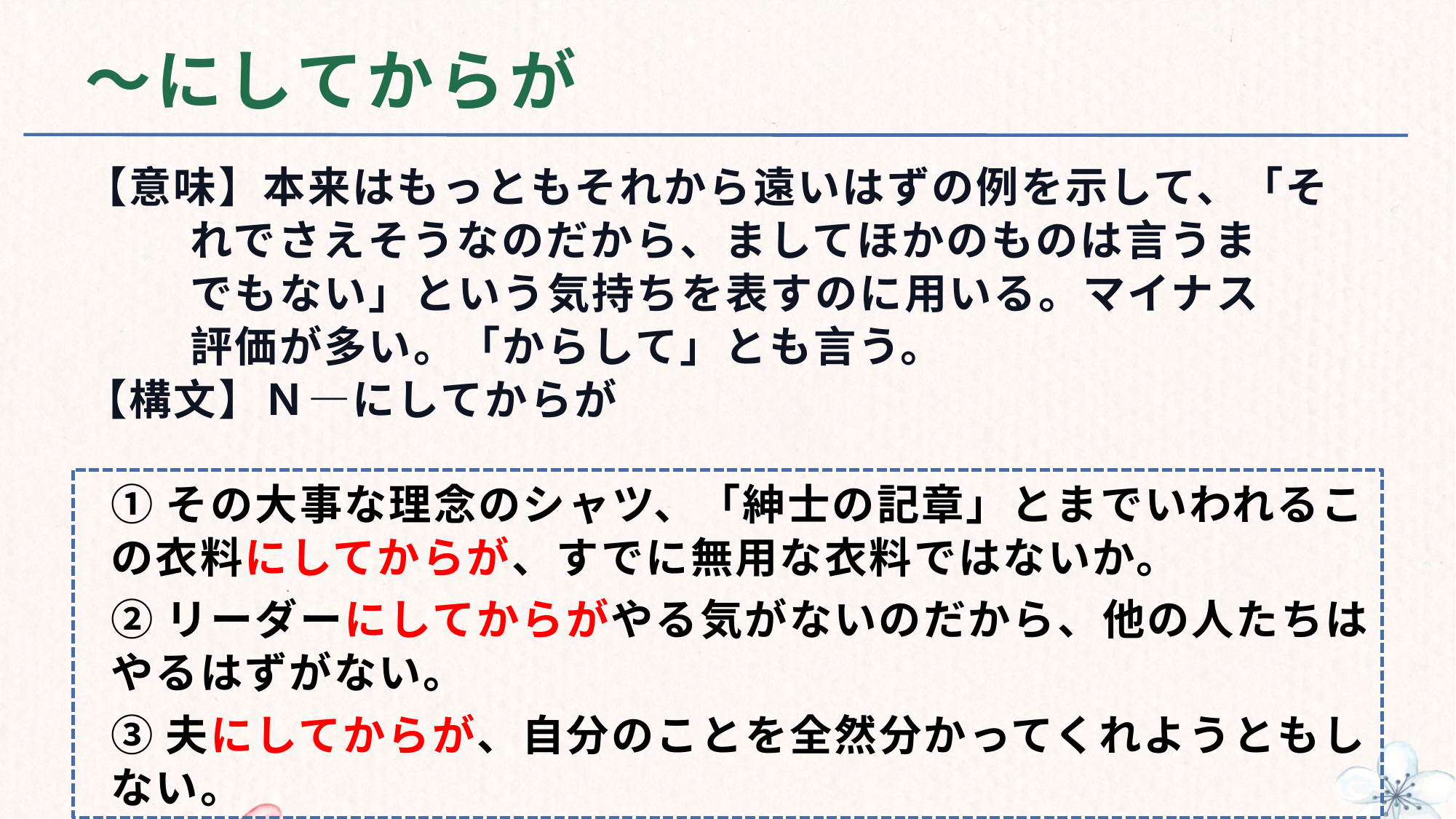

# ～にしてからが
【意味】本来はもっともそれから遠いはずの例を示して、「そ
        れでさえそうなのだから、ましてほかのものは言うま
        でもない」という気持ちを表すのに用いる。マイナス
        評価が多い。「からして」とも言う。
【構文】Ｎ—にしてからが
①その大事な理念のシャツ、「紳士の記章」とまでいわれるこの衣料にしてからが、すでに無用な衣料ではないか。
②リーダーにしてからがやる気がないのだから、他の人たちはやるはずがない。
③夫にしてからが、自分のことを全然分かってくれようともしない。